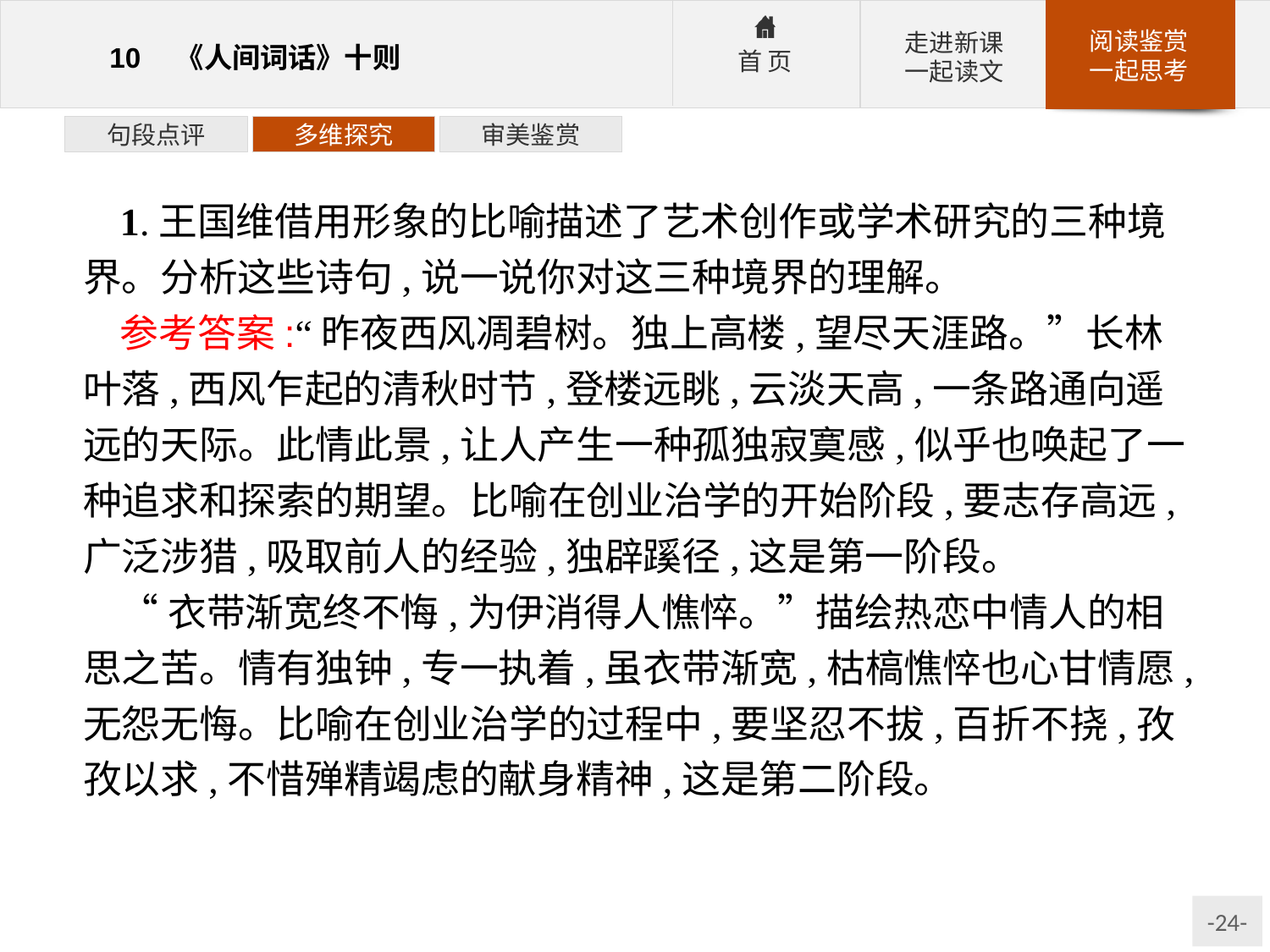

句段点评
多维探究
审美鉴赏
1.王国维借用形象的比喻描述了艺术创作或学术研究的三种境界。分析这些诗句,说一说你对这三种境界的理解。
参考答案:“昨夜西风凋碧树。独上高楼,望尽天涯路。”长林叶落,西风乍起的清秋时节,登楼远眺,云淡天高,一条路通向遥远的天际。此情此景,让人产生一种孤独寂寞感,似乎也唤起了一种追求和探索的期望。比喻在创业治学的开始阶段,要志存高远,广泛涉猎,吸取前人的经验,独辟蹊径,这是第一阶段。
“衣带渐宽终不悔,为伊消得人憔悴。”描绘热恋中情人的相思之苦。情有独钟,专一执着,虽衣带渐宽,枯槁憔悴也心甘情愿,无怨无悔。比喻在创业治学的过程中,要坚忍不拔,百折不挠,孜孜以求,不惜殚精竭虑的献身精神,这是第二阶段。